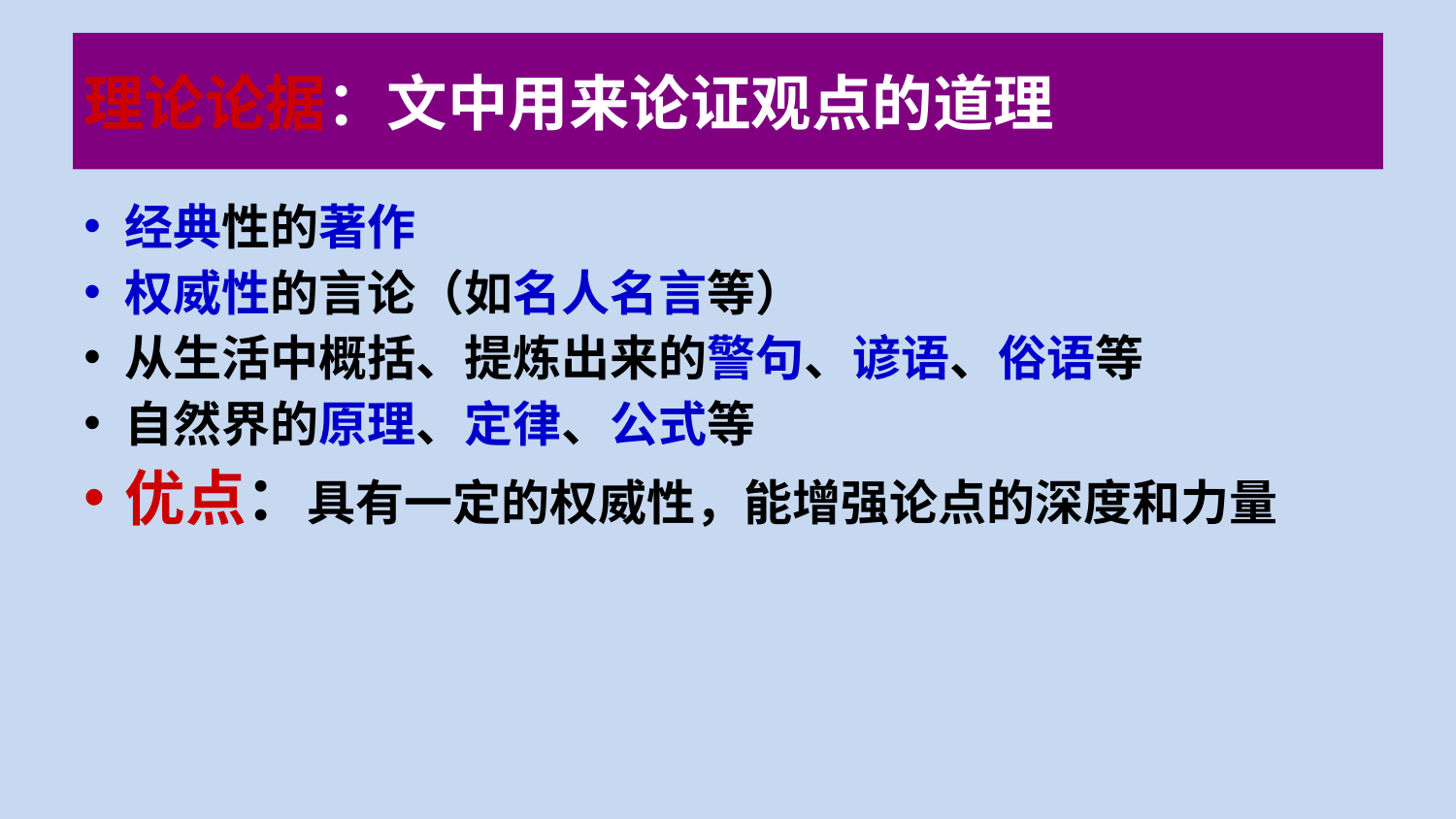

# 理论论据：文中用来论证观点的道理
经典性的著作
权威性的言论（如名人名言等）
从生活中概括、提炼出来的警句、谚语、俗语等
自然界的原理、定律、公式等
优点：具有一定的权威性，能增强论点的深度和力量